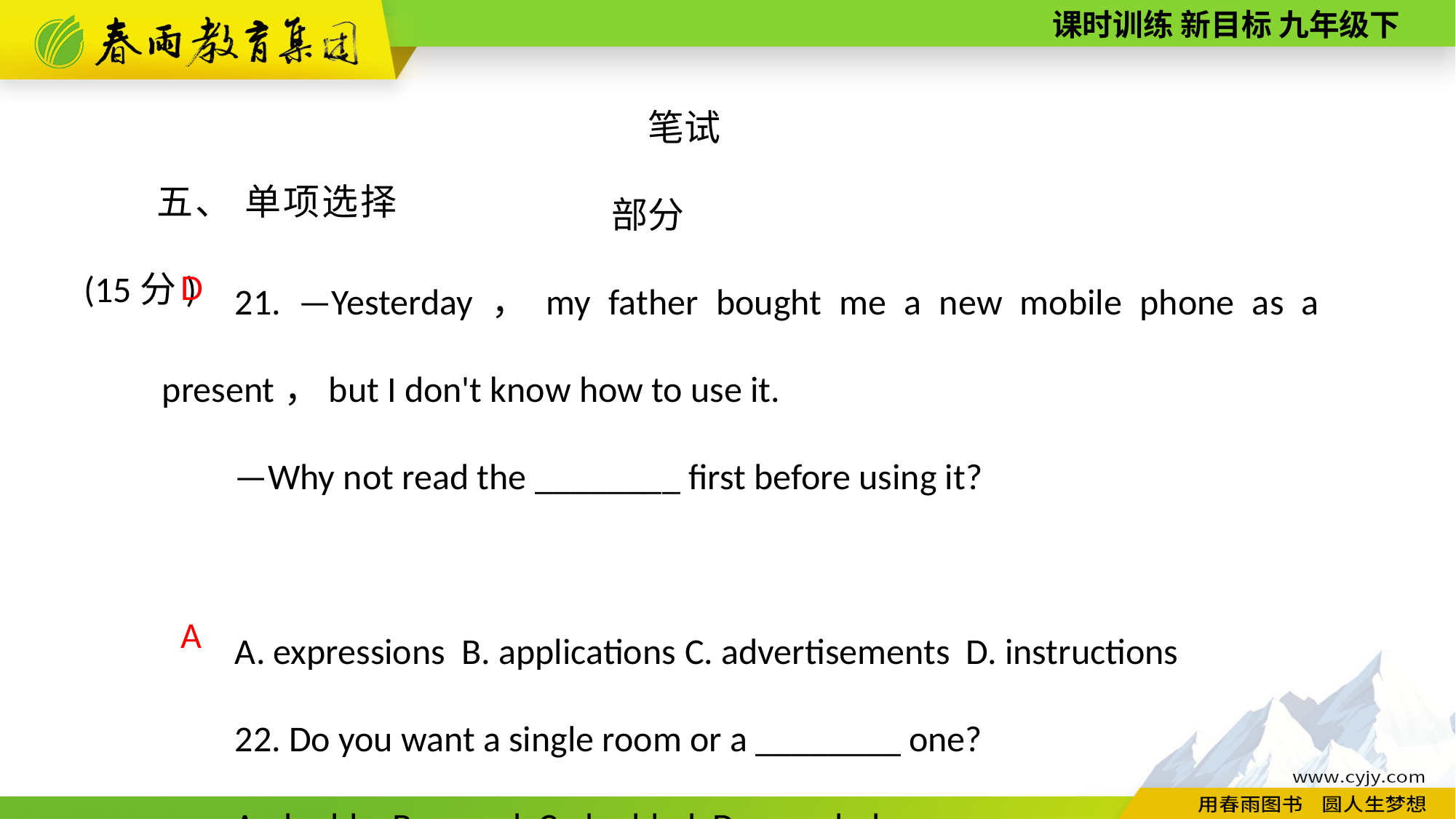

笔试部分
五、 单项选择(15分)
21. —Yesterday，my father bought me a new mobile phone as a present，but I don't know how to use it.
—Why not read the ________ first before using it?
A. expressions  B. applications  C. advertisements  D. instructions
22. Do you want a single room or a ________ one?
A. double  B. crowd  C. doubled  D. crowded
D
A